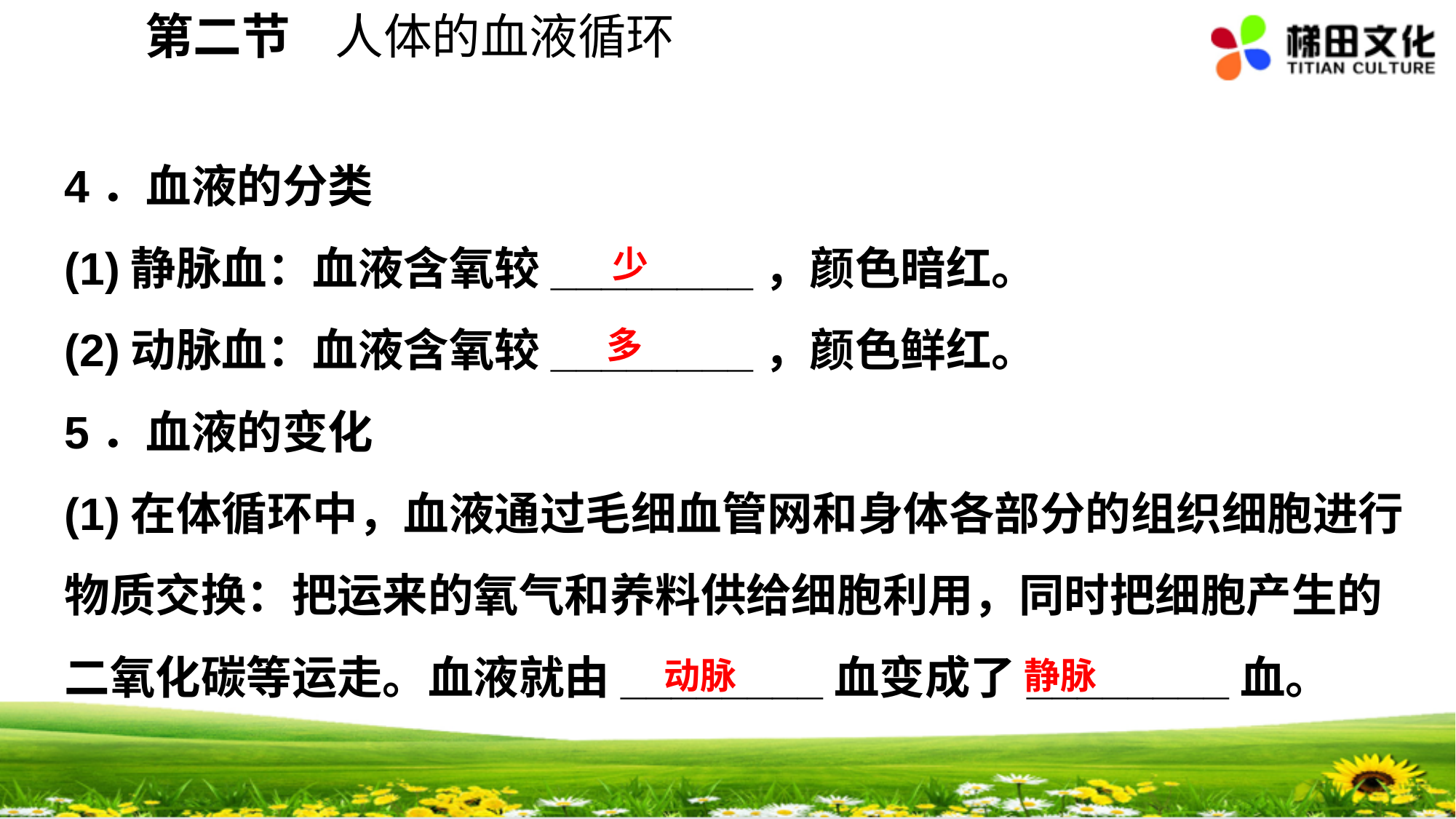

第二节    人体的血液循环
4．血液的分类
(1)静脉血：血液含氧较________，颜色暗红。
(2)动脉血：血液含氧较________，颜色鲜红。
5．血液的变化
(1)在体循环中，血液通过毛细血管网和身体各部分的组织细胞进行物质交换：把运来的氧气和养料供给细胞利用，同时把细胞产生的二氧化碳等运走。血液就由________血变成了________血。
少
多
动脉
静脉